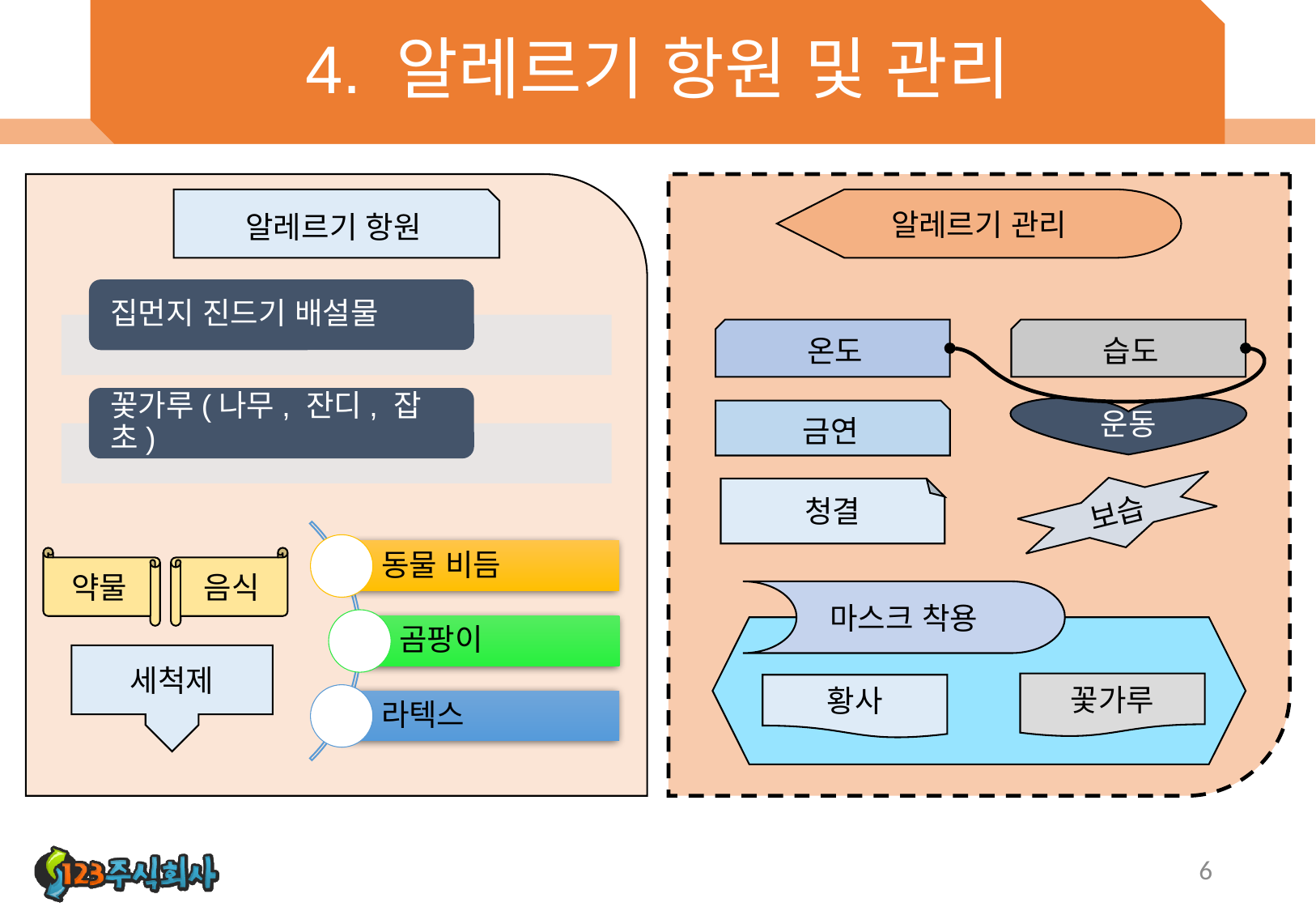

# 4. 알레르기 항원 및 관리

알레르기 항원
알레르기 관리
집먼지 진드기 배설물
꽃가루(나무, 잔디, 잡초)
온도
습도
운동
금연
보습

청결
동물 비듬
곰팡이
라텍스
약물
음식
마스크 착용

세척제
꽃가루
황사
6